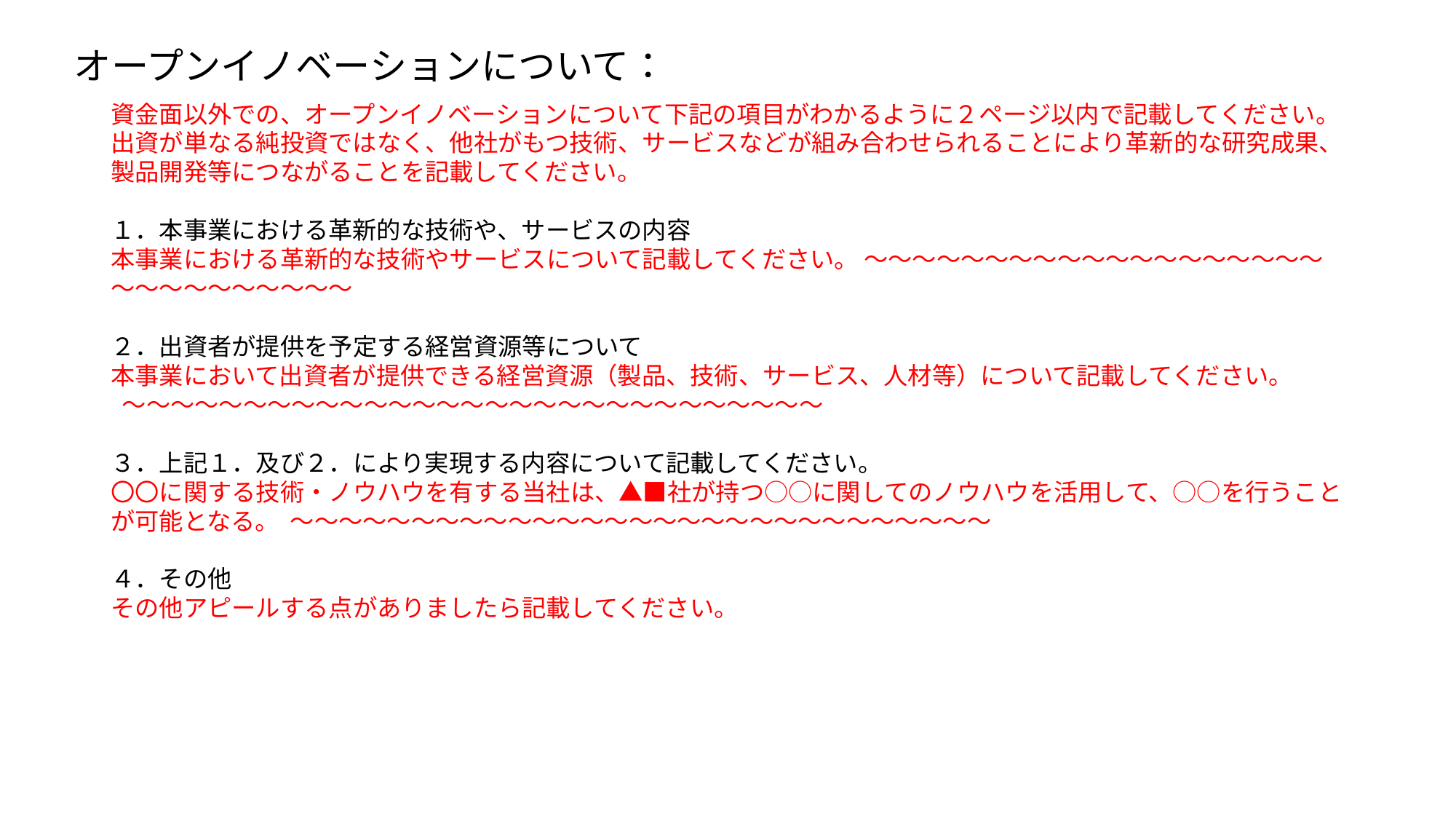

オープンイノベーションについて：

資金面以外での、オープンイノベーションについて下記の項目がわかるように２ページ以内で記載してください。
出資が単なる純投資ではなく、他社がもつ技術、サービスなどが組み合わせられることにより革新的な研究成果、製品開発等につながることを記載してください。

１．本事業における革新的な技術や、サービスの内容
本事業における革新的な技術やサービスについて記載してください。 ～～～～～～～～～～～～～～～～～～～～～～～～～～～～～

２．出資者が提供を予定する経営資源等について
本事業において出資者が提供できる経営資源（製品、技術、サービス、人材等）について記載してください。
 ～～～～～～～～～～～～～～～～～～～～～～～～～～～～～

３．上記１．及び２．により実現する内容について記載してください。
〇〇に関する技術・ノウハウを有する当社は、▲■社が持つ○○に関してのノウハウを活用して、○○を行うことが可能となる。  ～～～～～～～～～～～～～～～～～～～～～～～～～～～～～

４．その他
その他アピールする点がありましたら記載してください。